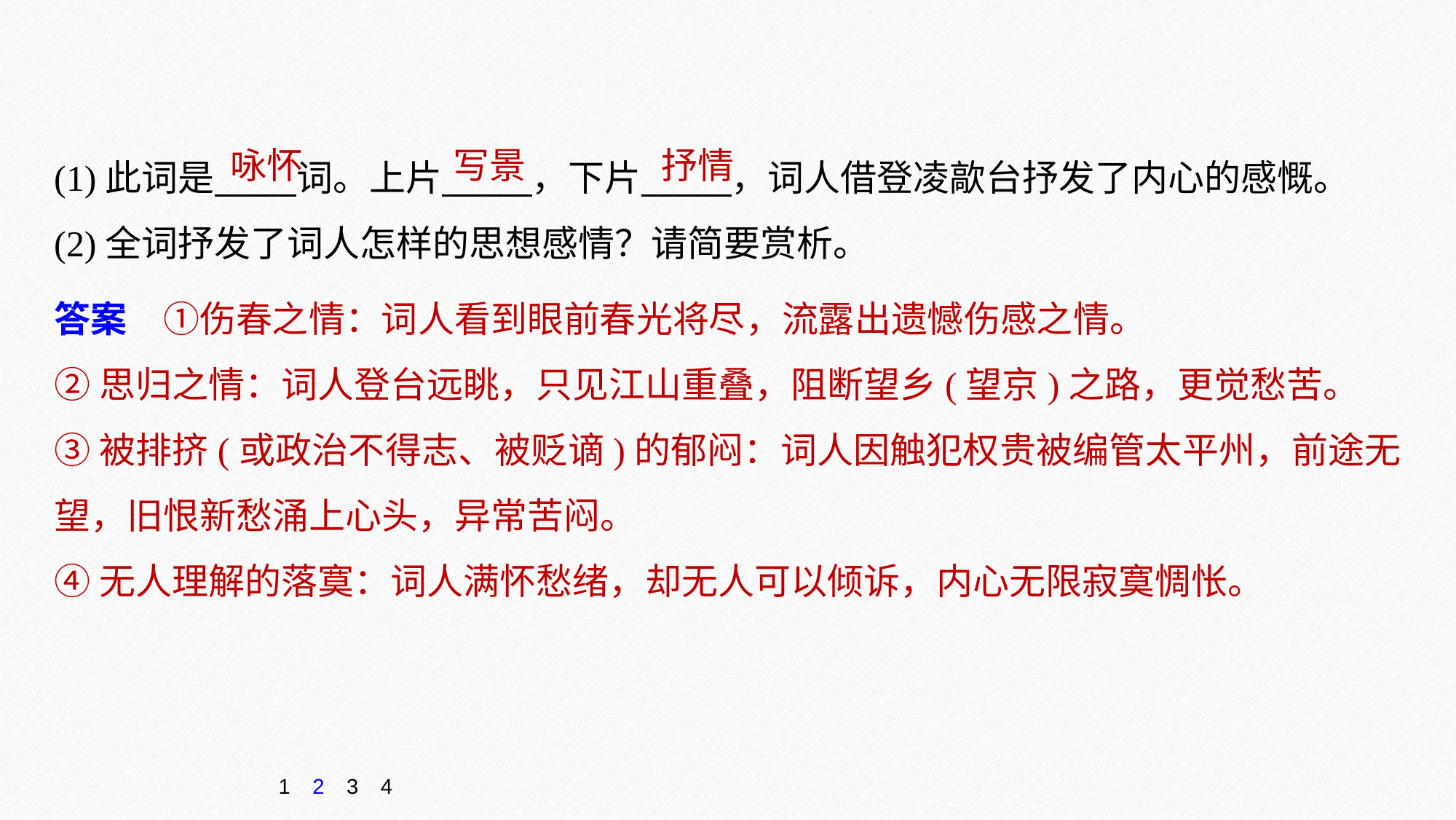

(1)此词是          词。上片           ，下片           ，词人借登凌歊台抒发了内心的感慨。
(2)全词抒发了词人怎样的思想感情？请简要赏析。
咏怀　              写景　            抒情
答案　①伤春之情：词人看到眼前春光将尽，流露出遗憾伤感之情。
②思归之情：词人登台远眺，只见江山重叠，阻断望乡(望京)之路，更觉愁苦。
③被排挤(或政治不得志、被贬谪)的郁闷：词人因触犯权贵被编管太平州，前途无望，旧恨新愁涌上心头，异常苦闷。
④无人理解的落寞：词人满怀愁绪，却无人可以倾诉，内心无限寂寞惆怅。
1
2
3
4